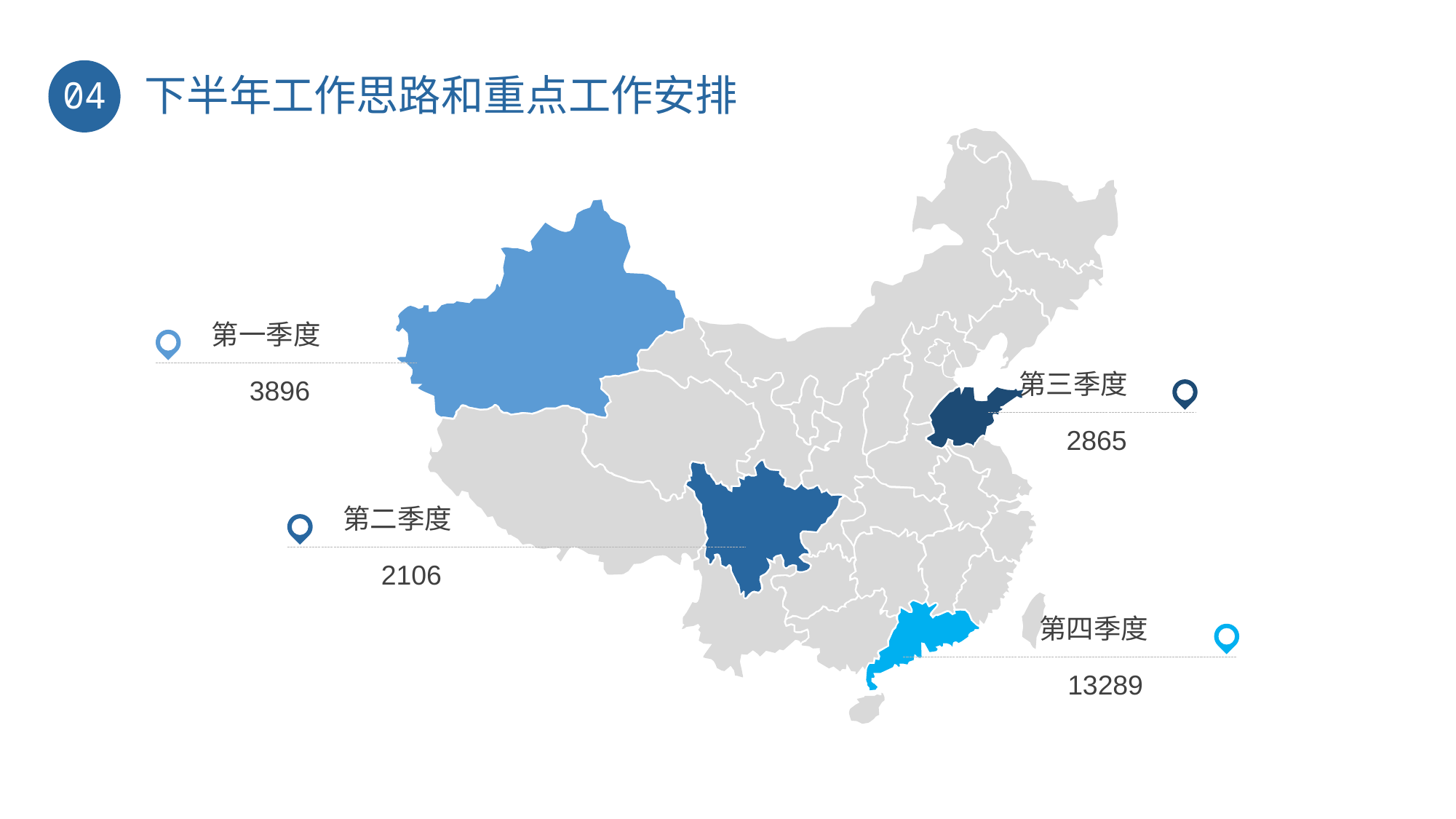

下半年工作思路和重点工作安排
04

第一季度

第三季度

3896

2865

第二季度

2106

第四季度

13289